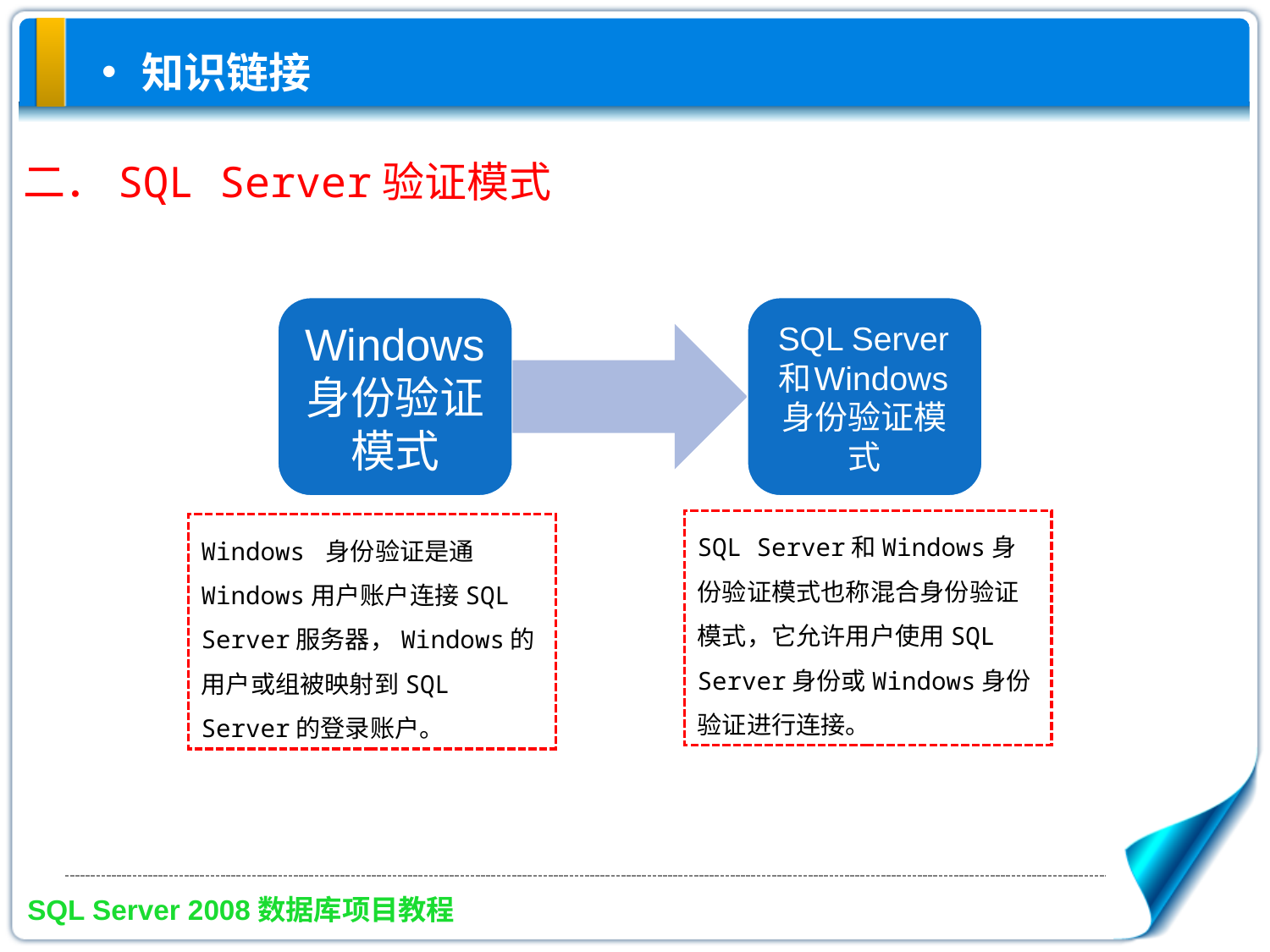

知识链接
二．SQL Server验证模式
Windows 身份验证模式
SQL Server和Windows身份验证模式
Windows 身份验证是通Windows用户账户连接SQL Server服务器，Windows的用户或组被映射到SQL Server的登录账户。
SQL Server和Windows身份验证模式也称混合身份验证模式，它允许用户使用SQL Server身份或Windows身份验证进行连接。